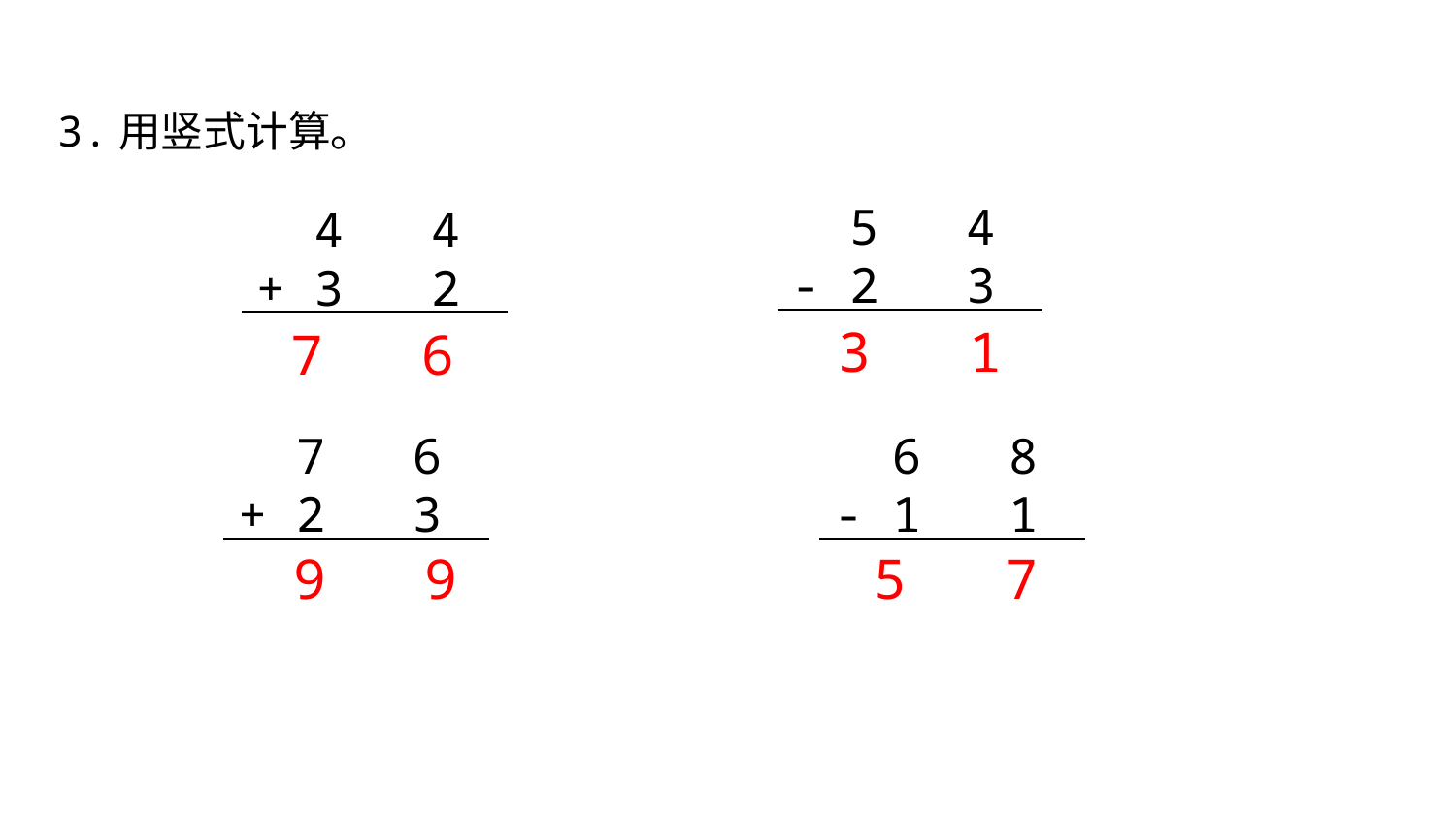

3.用竖式计算。
  5   4
- 2   3

  4   4
+ 3   2

3   1
7   6
  7   6
+ 2   3

  6   8
- 1   1

9   9
5   7